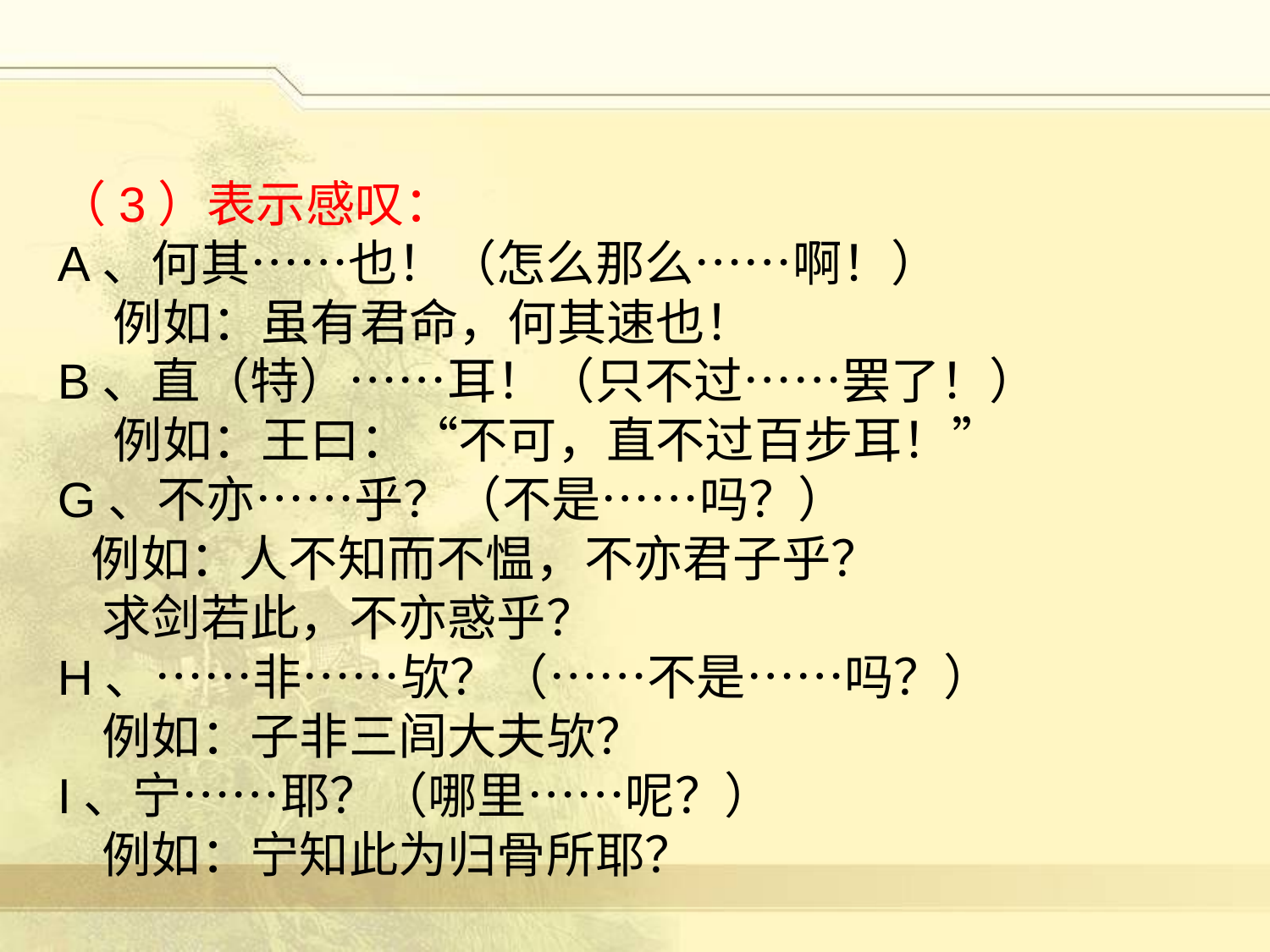

（3）表示感叹：
A、何其……也！（怎么那么……啊！）
    例如：虽有君命，何其速也！
B、直（特）……耳！（只不过……罢了！）
    例如：王曰：“不可，直不过百步耳！”
G、不亦……乎？（不是……吗？）
  例如：人不知而不愠，不亦君子乎？
   求剑若此，不亦惑乎？
H、……非……欤？（……不是……吗？）
   例如：子非三闾大夫欤？
I、宁……耶？（哪里……呢？）
   例如：宁知此为归骨所耶？